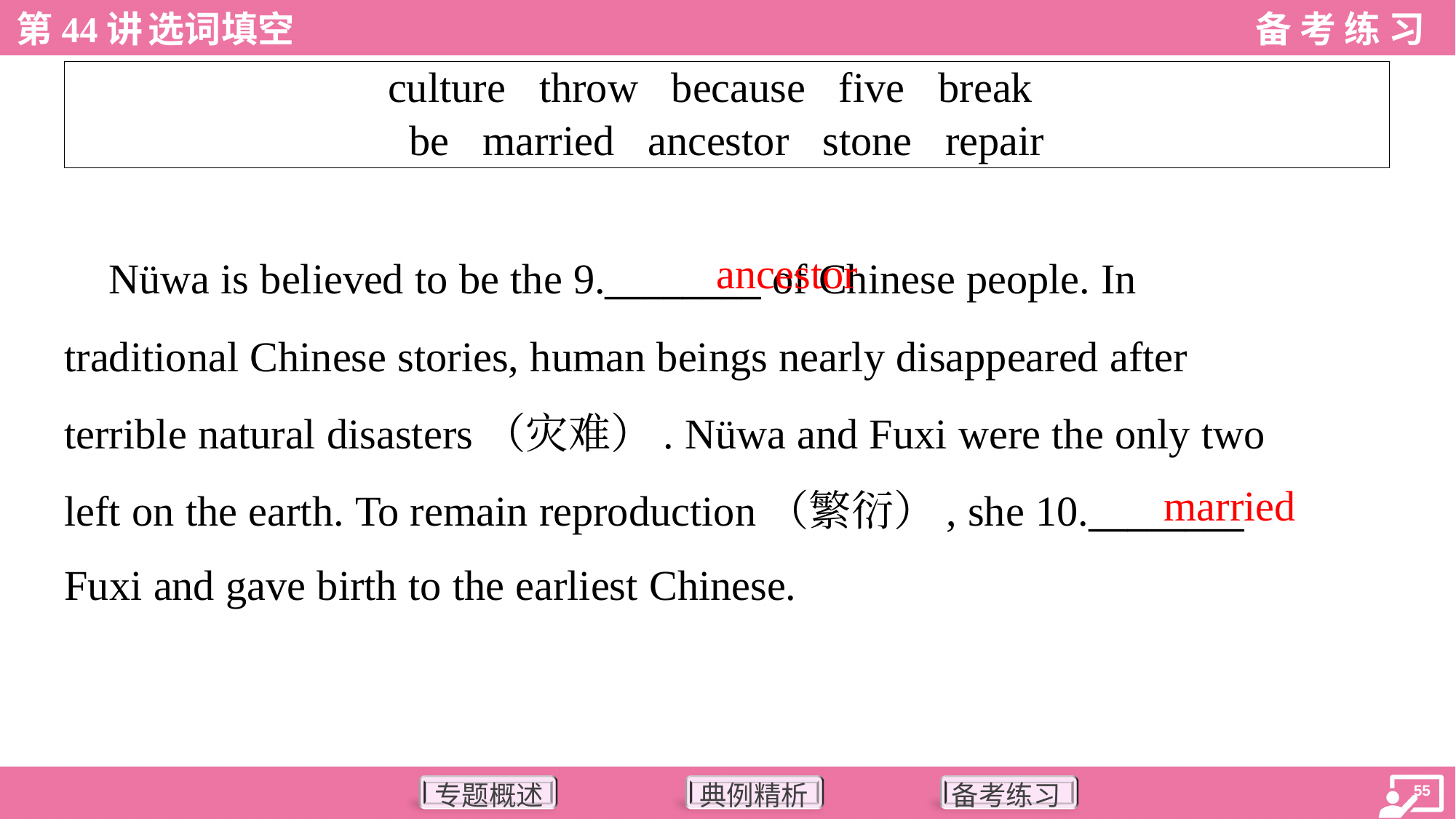

| culture throw because five break be married ancestor stone repair |
| --- |
ancestor
    Nüwa is believed to be the 9.________ of Chinese people. In
traditional Chinese stories, human beings nearly disappeared after
terrible natural disasters（灾难）. Nüwa and Fuxi were the only two
left on the earth. To remain reproduction（繁衍）, she 10.________
Fuxi and gave birth to the earliest Chinese.
married